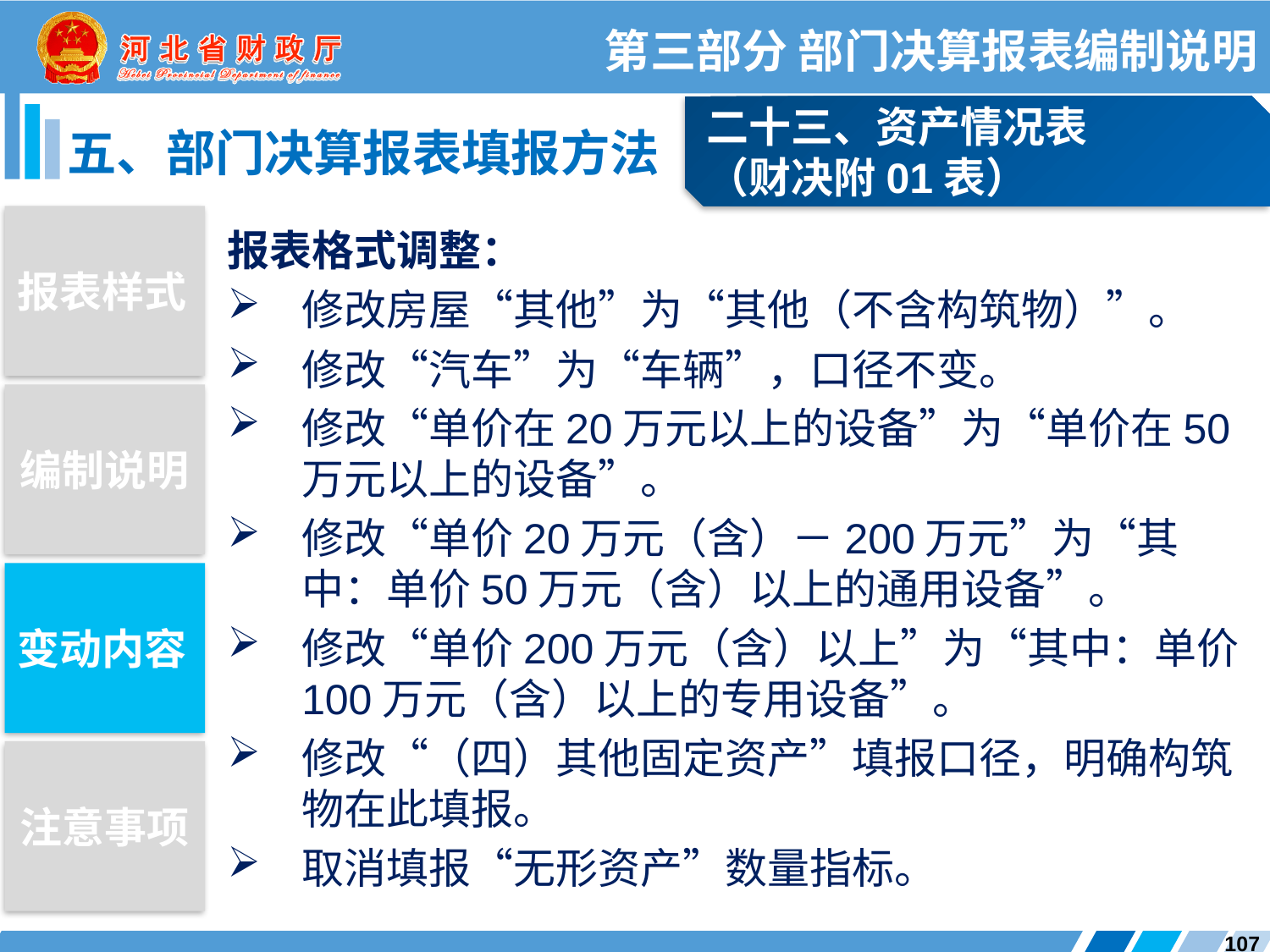

第三部分 部门决算报表编制说明
二十三、资产情况表
（财决附01表）
五、部门决算报表填报方法
报表样式
报表格式调整：
修改房屋“其他”为“其他（不含构筑物）”。
修改“汽车”为“车辆”，口径不变。
修改“单价在20万元以上的设备”为“单价在50万元以上的设备”。
修改“单价20万元（含）－200万元”为“其中：单价50万元（含）以上的通用设备”。
修改“单价200万元（含）以上”为“其中：单价100万元（含）以上的专用设备”。
修改“（四）其他固定资产”填报口径，明确构筑物在此填报。
取消填报“无形资产”数量指标。
编制说明
变动内容
注意事项
107